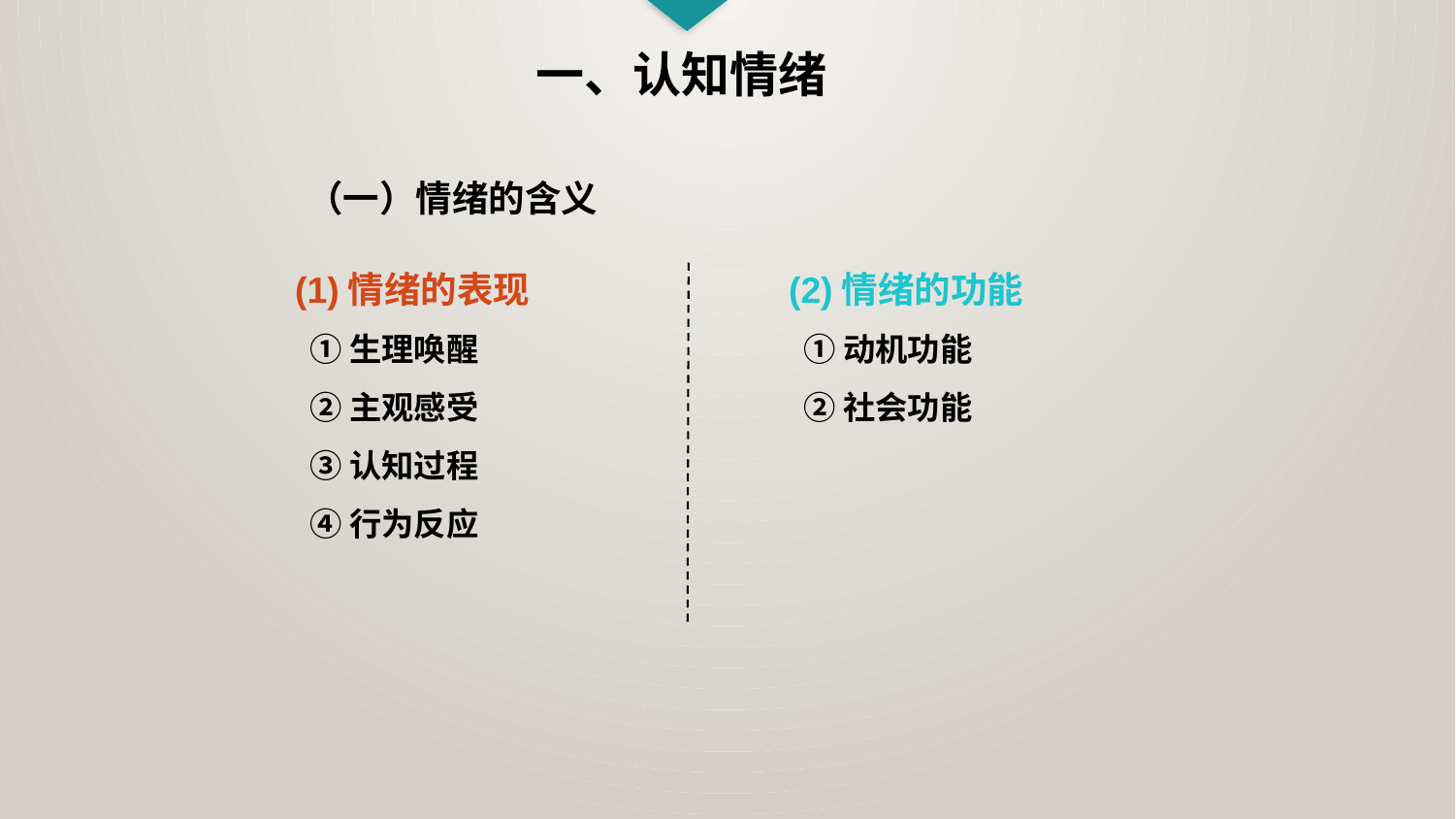

一、认知情绪
（一）情绪的含义
(1)情绪的表现
  ①生理唤醒
  ②主观感受
  ③认知过程
  ④行为反应
(2)情绪的功能
  ①动机功能
  ②社会功能
42